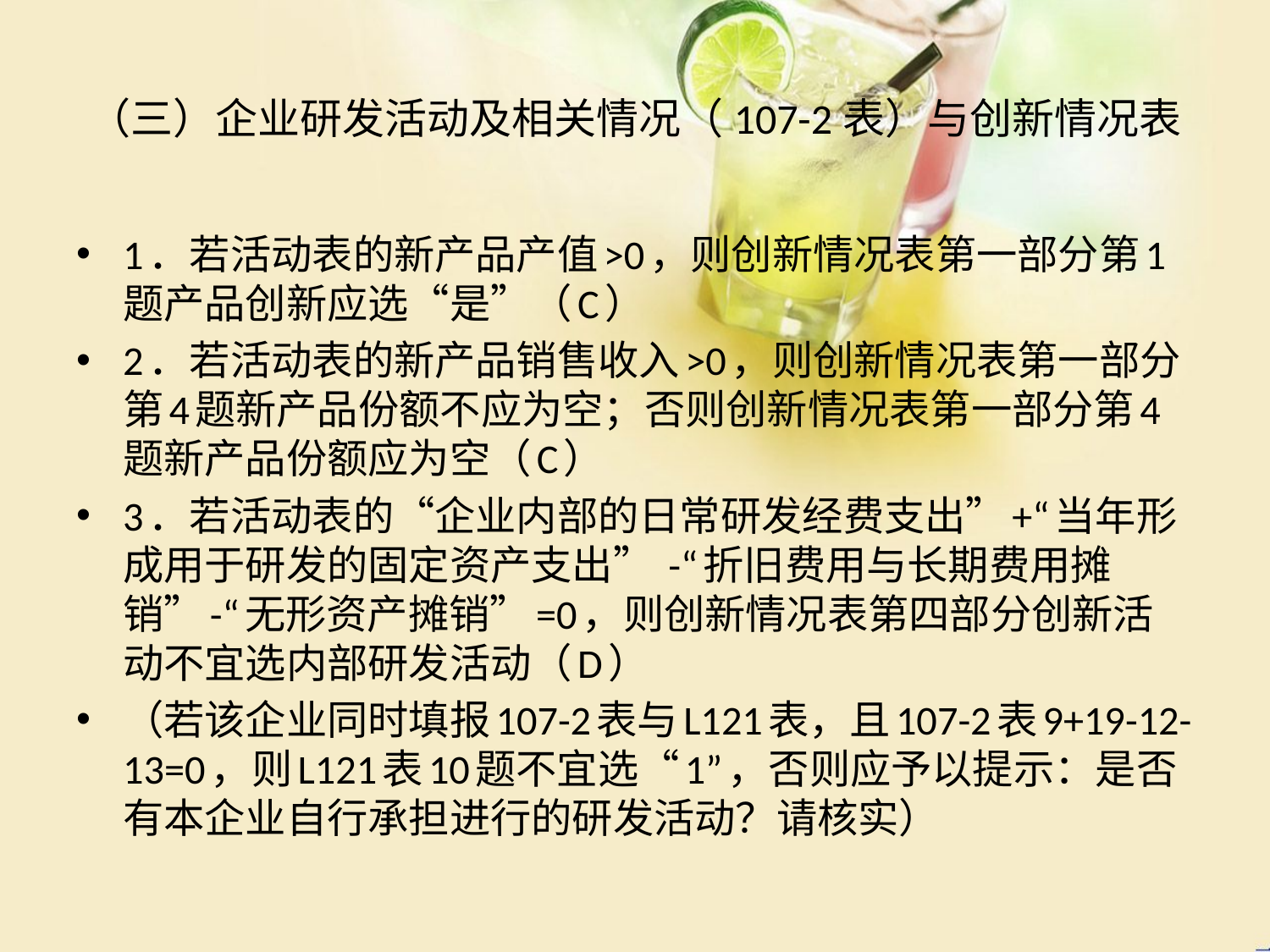

# （三）企业研发活动及相关情况（107-2表）与创新情况表
1．若活动表的新产品产值>0，则创新情况表第一部分第1题产品创新应选“是”（C）
2．若活动表的新产品销售收入>0，则创新情况表第一部分第4题新产品份额不应为空；否则创新情况表第一部分第4题新产品份额应为空（C）
3．若活动表的“企业内部的日常研发经费支出”+“当年形成用于研发的固定资产支出” -“折旧费用与长期费用摊销”-“无形资产摊销”=0，则创新情况表第四部分创新活动不宜选内部研发活动（D）
（若该企业同时填报107-2表与L121表，且107-2表9+19-12-13=0，则L121表10题不宜选“1”，否则应予以提示：是否有本企业自行承担进行的研发活动？请核实）